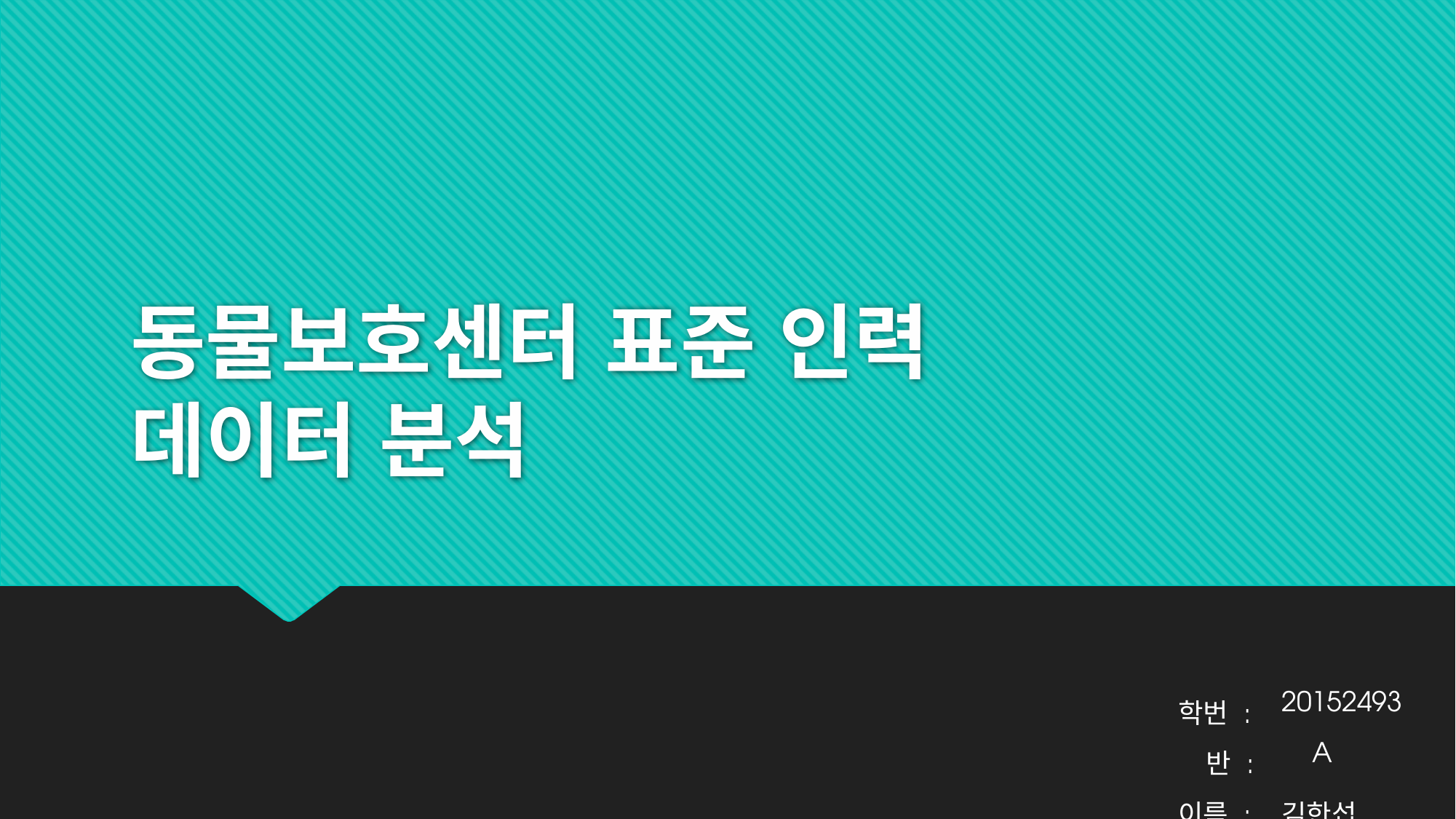

# 동물보호센터 표준 인력 데이터 분석
| 학번 : | 20152493 |
| --- | --- |
| 반 : | A |
| 이름 : | 김한섭 |